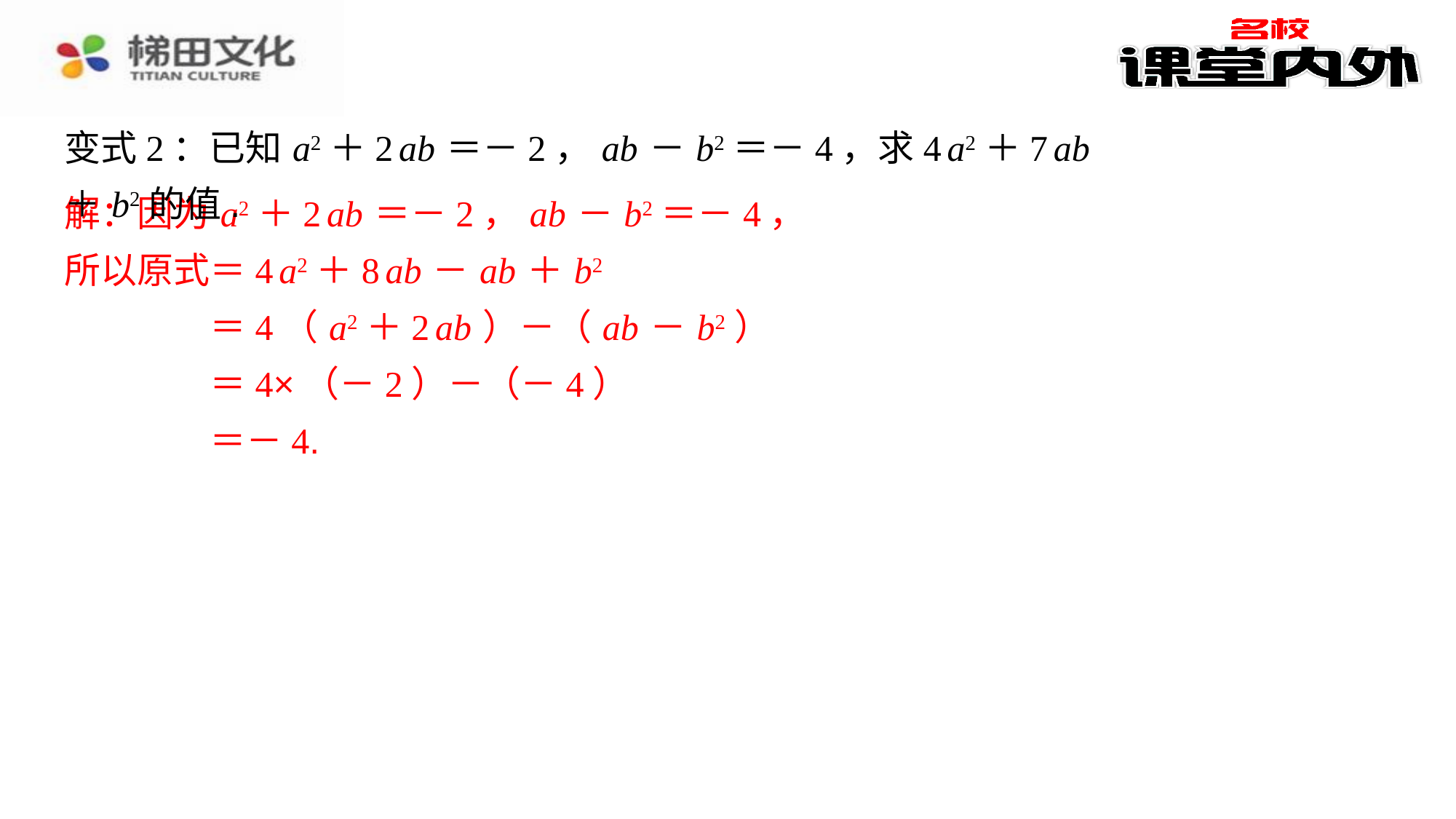

变式2：已知 a2＋2 ab ＝－2， ab － b2＝－4，求4 a2＋7 ab ＋ b2的值.
解：因为 a2＋2 ab ＝－2， ab － b2＝－4，
解：因为 a2＋2 ab ＝－2， ab － b2＝－4，
所以原式＝4 a2＋8 ab － ab ＋ b2
＝4（ a2＋2 ab ）－（ ab － b2）
＝4×（－2）－（－4）
＝－4.
所以原式＝4 a2＋8 ab － ab ＋ b2
＝4（ a2＋2 ab ）－（ ab － b2）
＝4×（－2）－（－4）
＝－4.